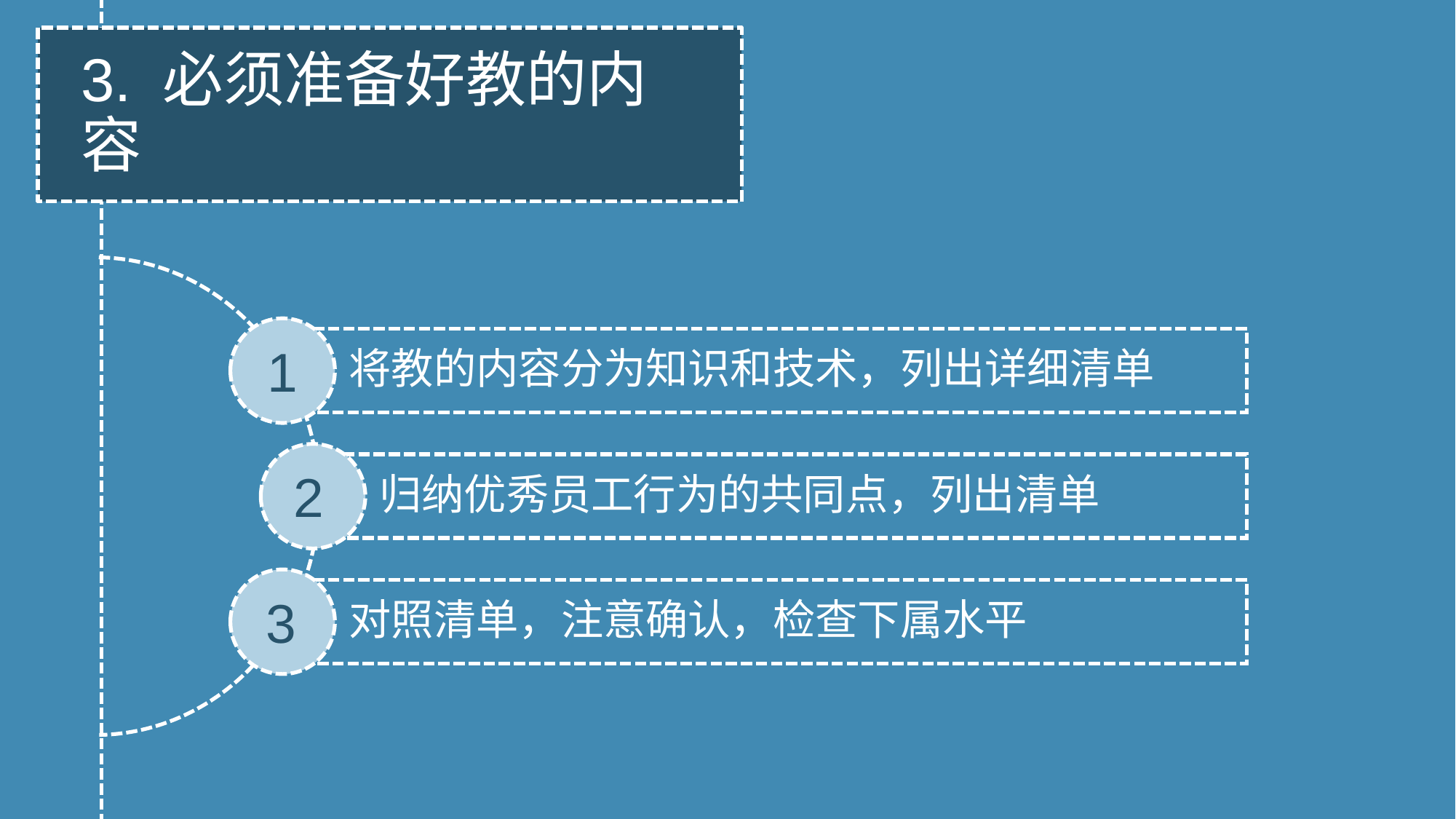

3. 必须准备好教的内容

将教的内容分为知识和技术，列出详细清单
1

归纳优秀员工行为的共同点，列出清单
2

对照清单，注意确认，检查下属水平
3